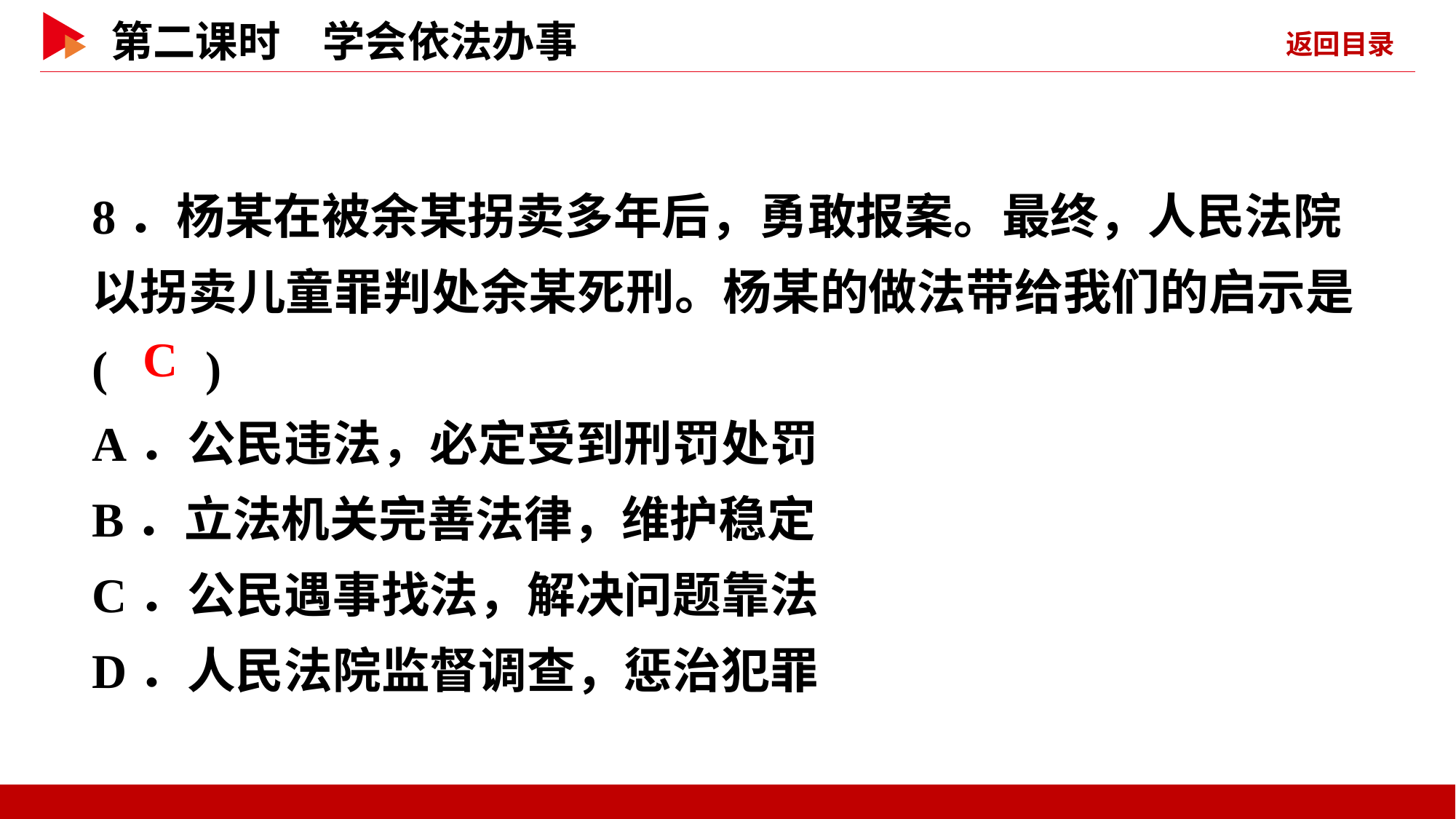

8．杨某在被余某拐卖多年后，勇敢报案。最终，人民法院以拐卖儿童罪判处余某死刑。杨某的做法带给我们的启示是(        )
A．公民违法，必定受到刑罚处罚
B．立法机关完善法律，维护稳定
C．公民遇事找法，解决问题靠法
D．人民法院监督调查，惩治犯罪
   C